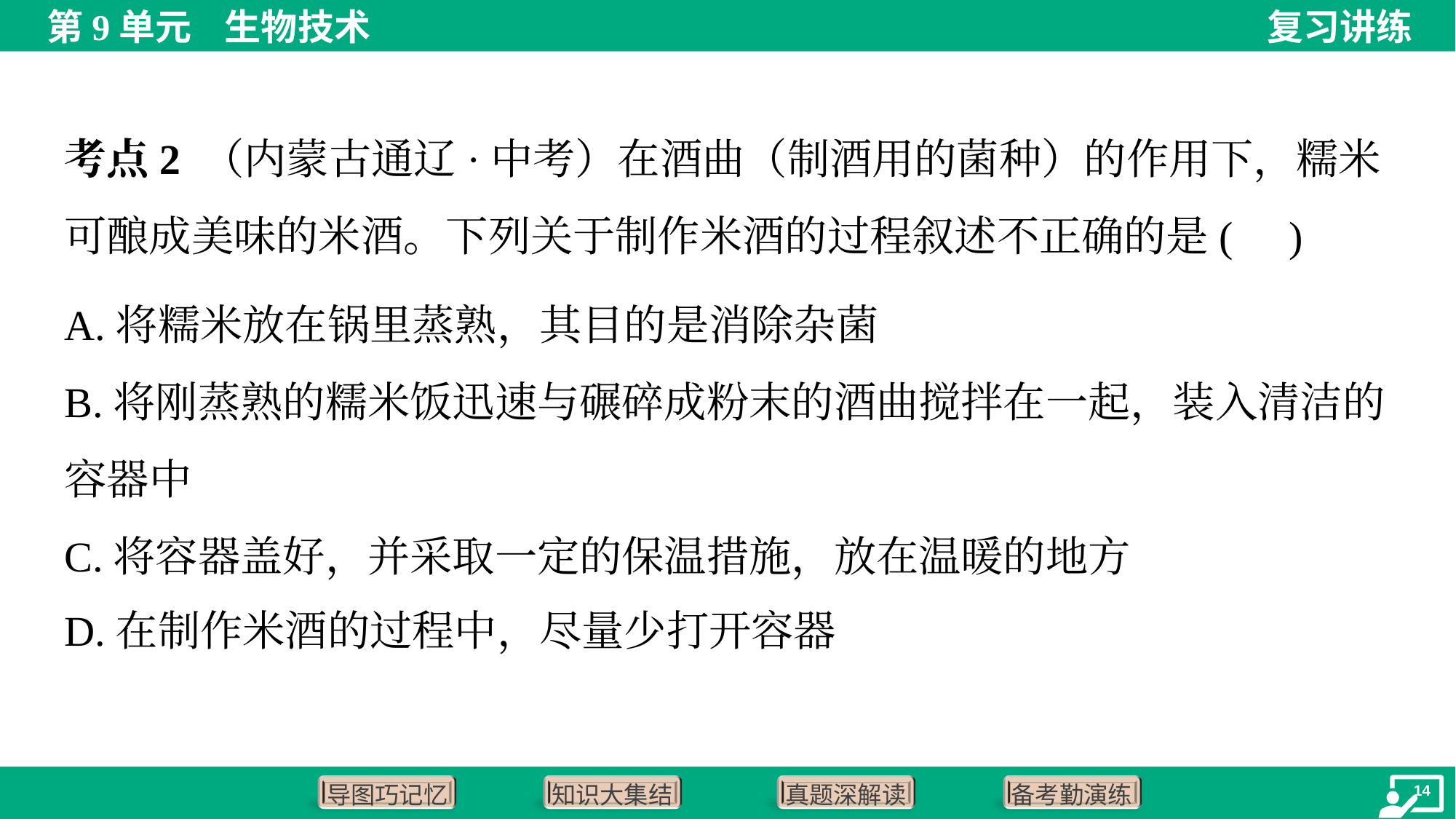

考点2 （内蒙古通辽·中考）在酒曲（制酒用的菌种）的作用下，糯米可酿成美味的米酒。下列关于制作米酒的过程叙述不正确的是(     )
A.将糯米放在锅里蒸熟，其目的是消除杂菌
B.将刚蒸熟的糯米饭迅速与碾碎成粉末的酒曲搅拌在一起，装入清洁的
容器中
C.将容器盖好，并采取一定的保温措施，放在温暖的地方
D.在制作米酒的过程中，尽量少打开容器